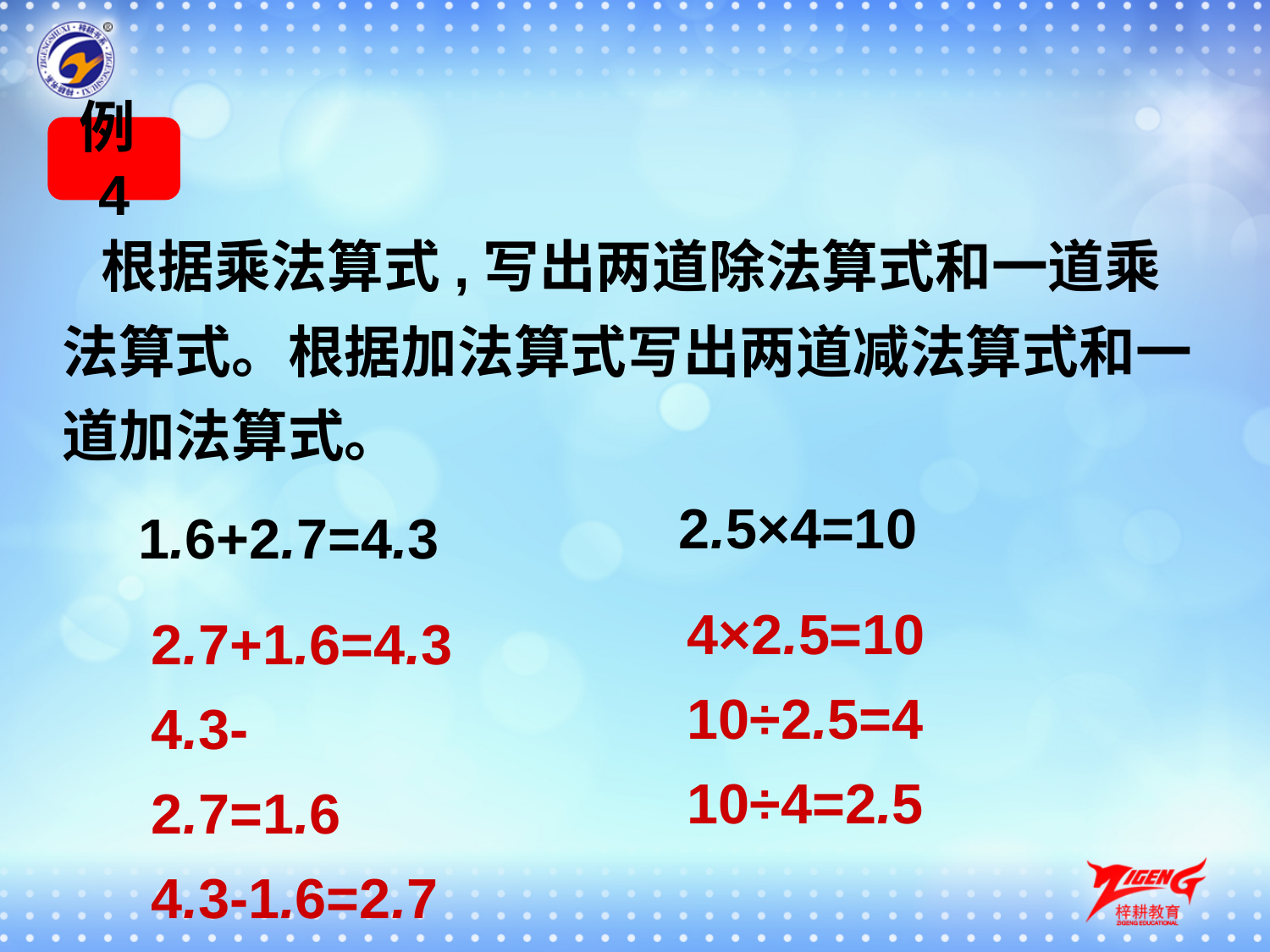

例4
  根据乘法算式,写出两道除法算式和一道乘法算式。根据加法算式写出两道减法算式和一道加法算式。
2.5×4=10
1.6+2.7=4.3
4×2.5=10
10÷2.5=4
10÷4=2.5
2.7+1.6=4.3
4.3-2.7=1.6
4.3-1.6=2.7